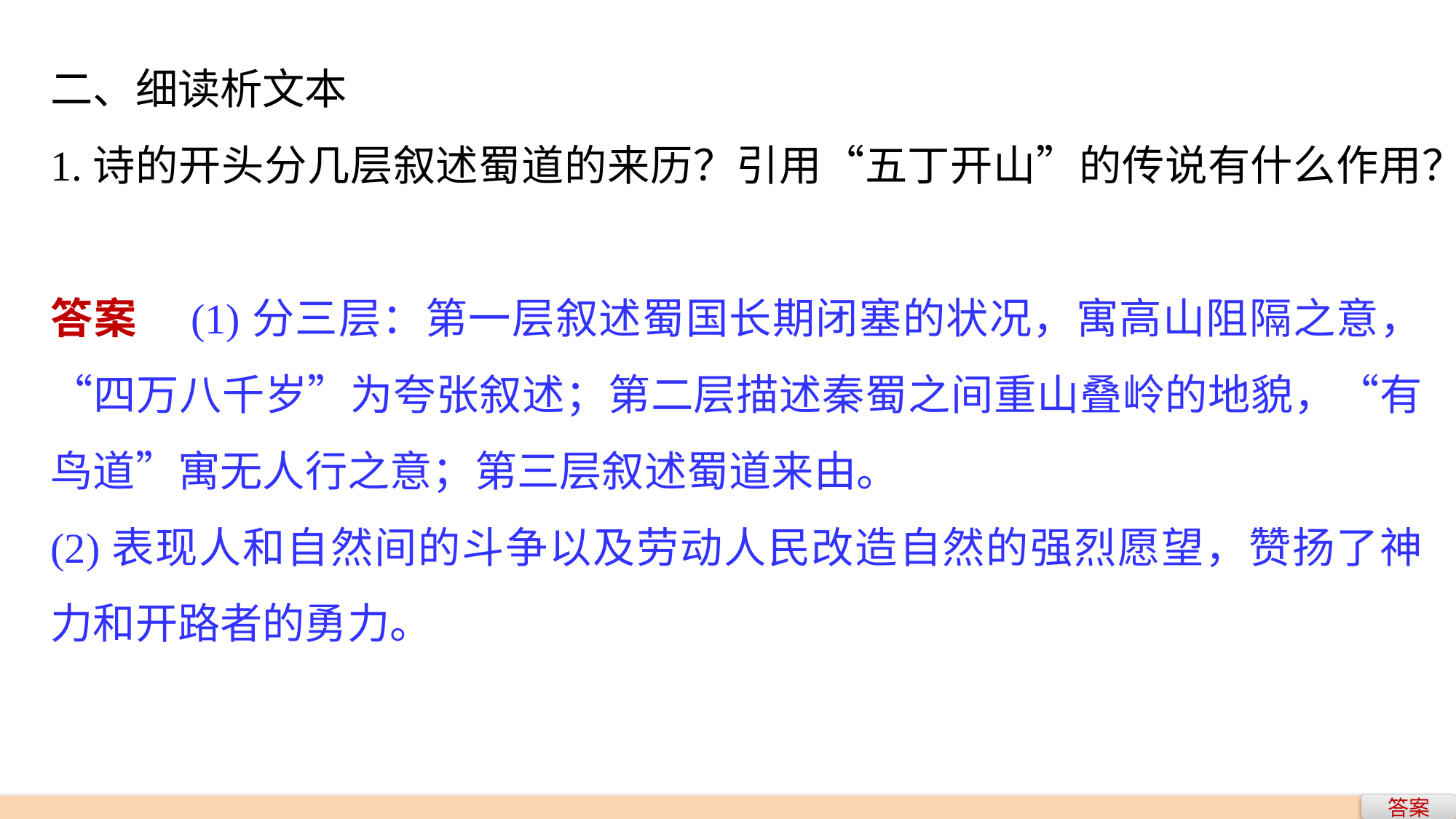

二、细读析文本
1.诗的开头分几层叙述蜀道的来历？引用“五丁开山”的传说有什么作用？
答案　(1)分三层：第一层叙述蜀国长期闭塞的状况，寓高山阻隔之意，“四万八千岁”为夸张叙述；第二层描述秦蜀之间重山叠岭的地貌，“有鸟道”寓无人行之意；第三层叙述蜀道来由。
(2)表现人和自然间的斗争以及劳动人民改造自然的强烈愿望，赞扬了神力和开路者的勇力。
答案